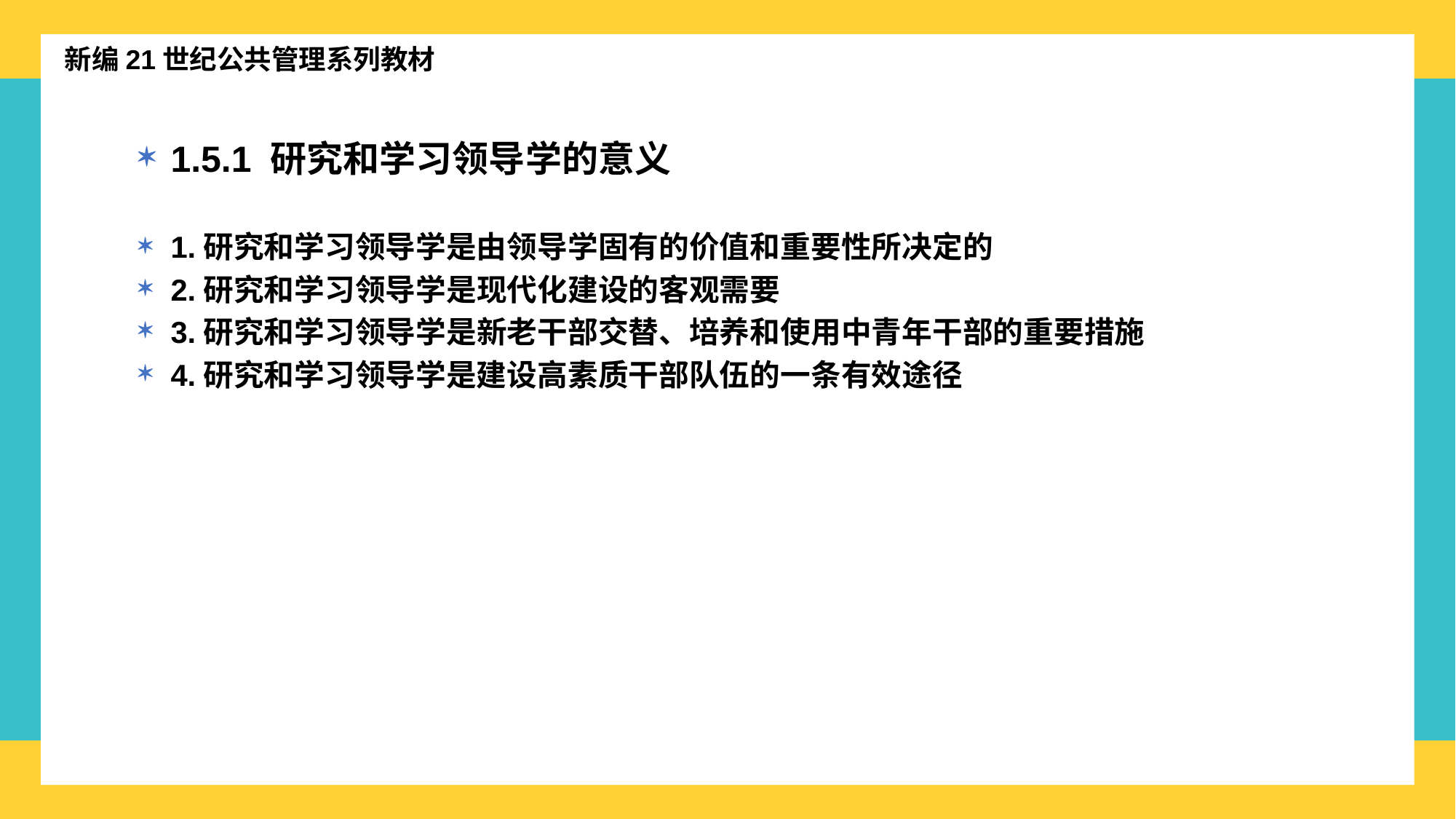

新编21世纪公共管理系列教材
1.5.1 研究和学习领导学的意义

1.研究和学习领导学是由领导学固有的价值和重要性所决定的
2.研究和学习领导学是现代化建设的客观需要
3.研究和学习领导学是新老干部交替、培养和使用中青年干部的重要措施
4.研究和学习领导学是建设高素质干部队伍的一条有效途径